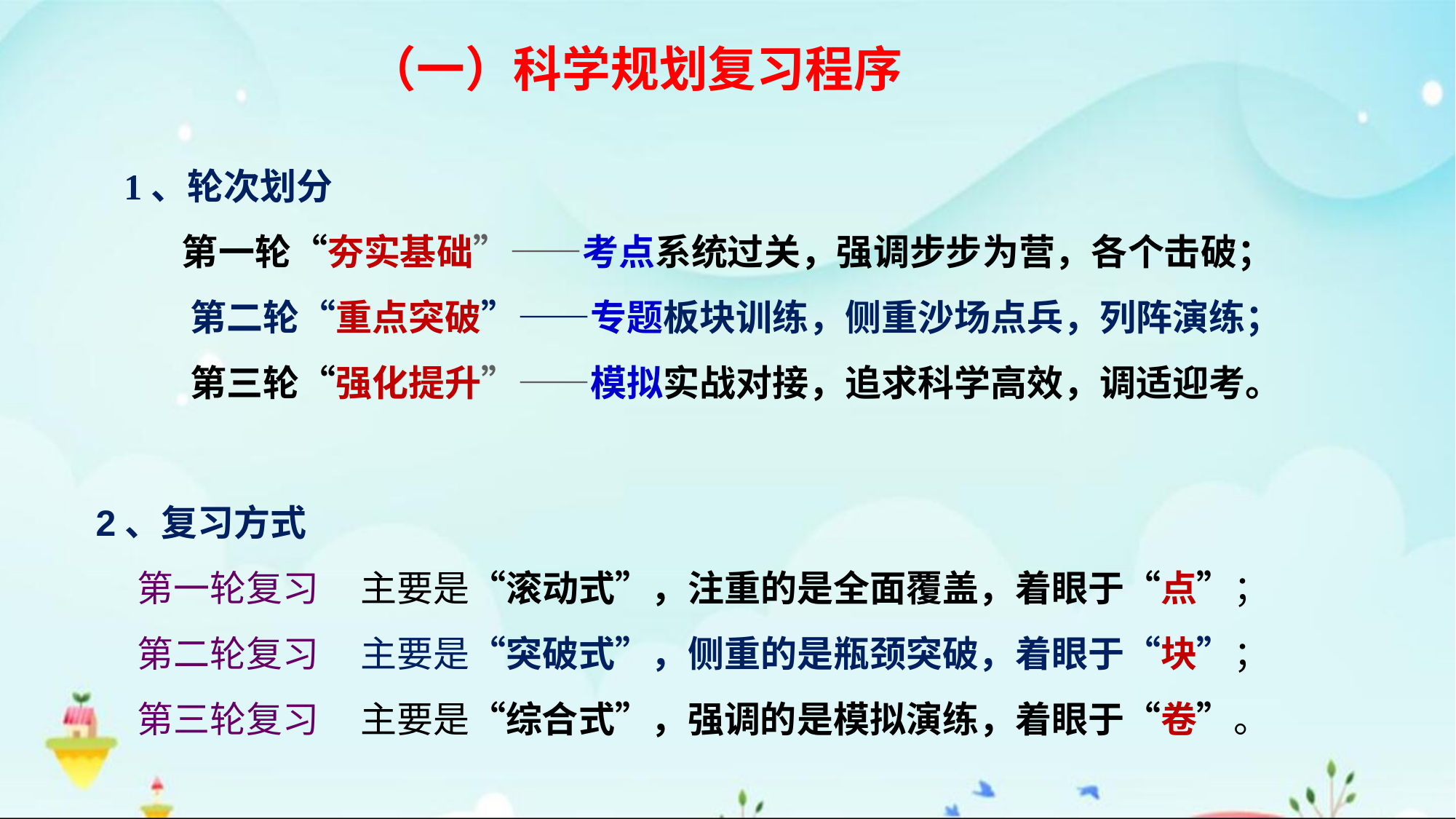

（一）科学规划复习程序
1、轮次划分
      第一轮“夯实基础”——考点系统过关，强调步步为营，各个击破；
       第二轮“重点突破”——专题板块训练，侧重沙场点兵，列阵演练；
       第三轮“强化提升”——模拟实战对接，追求科学高效，调适迎考。

2、复习方式
    第一轮复习     主要是“滚动式”，注重的是全面覆盖，着眼于“点”；
    第二轮复习     主要是“突破式”，侧重的是瓶颈突破，着眼于“块”；
    第三轮复习     主要是“综合式”，强调的是模拟演练，着眼于“卷”。